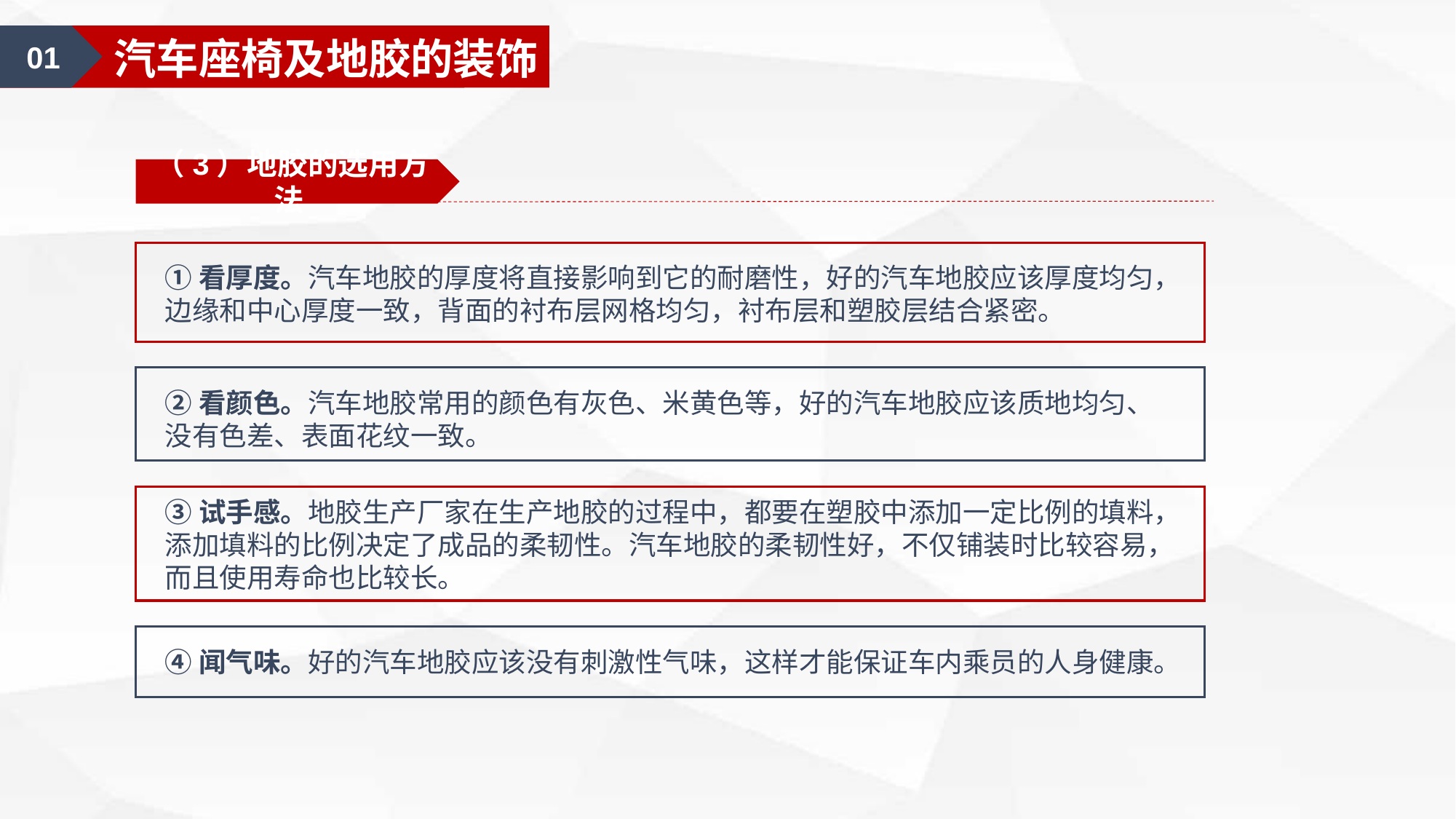

02
车身外部安全装饰

01
汽车座椅及地胶的装饰
（3）地胶的选用方法

①看厚度。汽车地胶的厚度将直接影响到它的耐磨性，好的汽车地胶应该厚度均匀，边缘和中心厚度一致，背面的衬布层网格均匀，衬布层和塑胶层结合紧密。

②看颜色。汽车地胶常用的颜色有灰色、米黄色等，好的汽车地胶应该质地均匀、没有色差、表面花纹一致。

③试手感。地胶生产厂家在生产地胶的过程中，都要在塑胶中添加一定比例的填料，添加填料的比例决定了成品的柔韧性。汽车地胶的柔韧性好，不仅铺装时比较容易，而且使用寿命也比较长。

④闻气味。好的汽车地胶应该没有刺激性气味，这样才能保证车内乘员的人身健康。